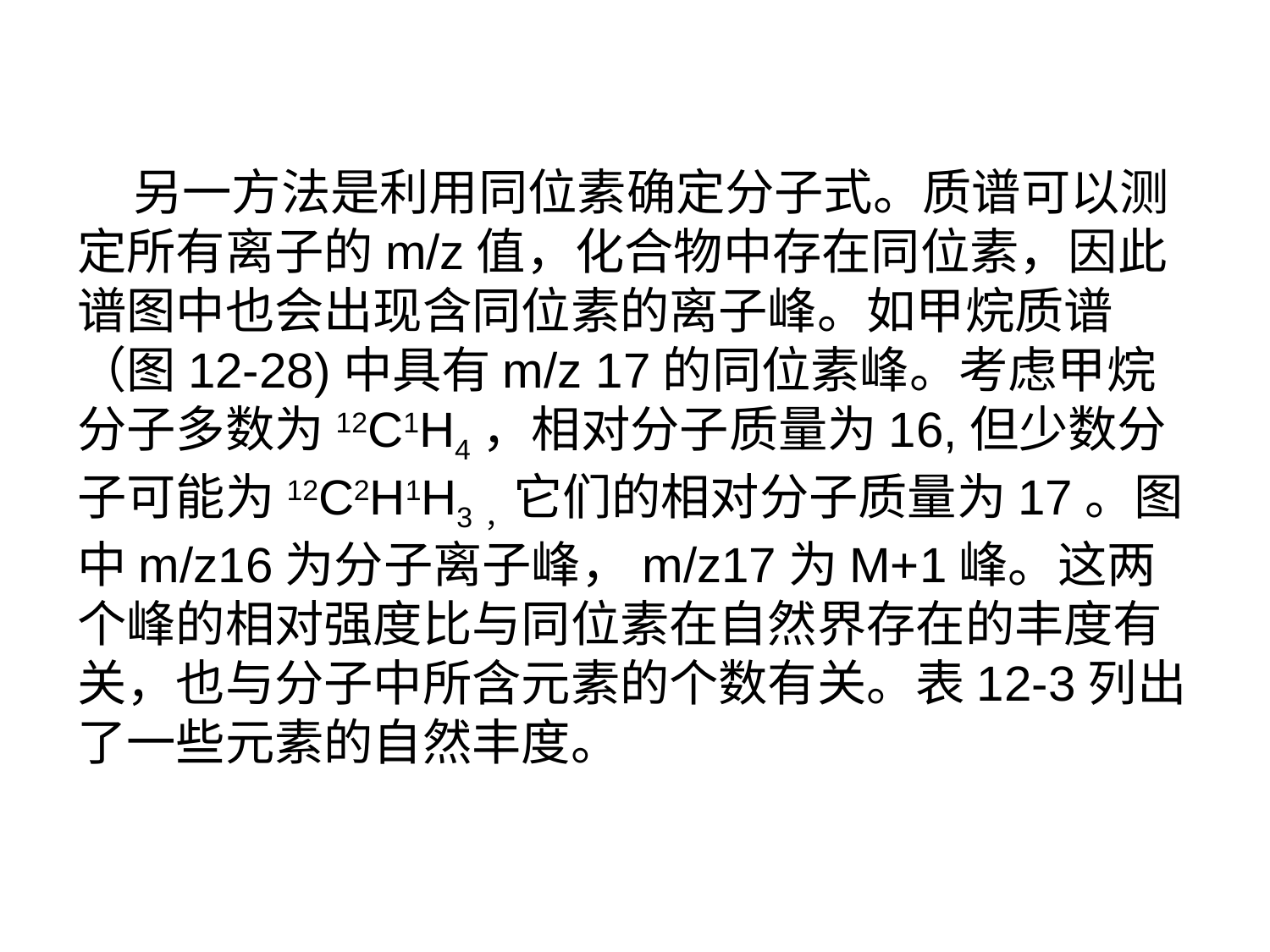

另一方法是利用同位素确定分子式。质谱可以测定所有离子的m/z值，化合物中存在同位素，因此谱图中也会出现含同位素的离子峰。如甲烷质谱（图12-28)中具有m/z 17的同位素峰。考虑甲烷分子多数为12C1H4，相对分子质量为16,但少数分子可能为12C2H1H3，它们的相对分子质量为17。图中m/z16为分子离子峰，m/z17为M+1峰。这两个峰的相对强度比与同位素在自然界存在的丰度有关，也与分子中所含元素的个数有关。表12-3列出了一些元素的自然丰度。